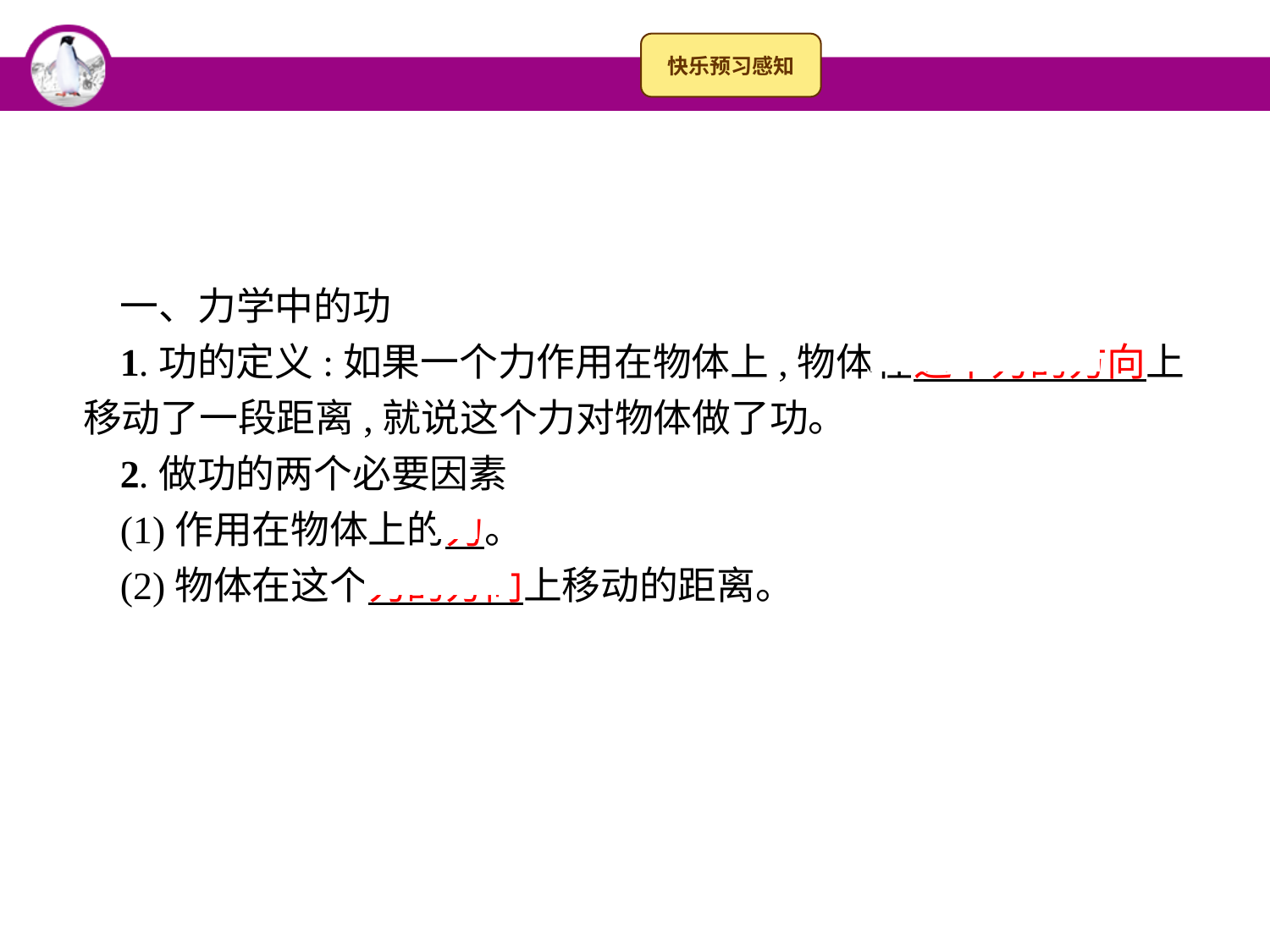

一、力学中的功
1.功的定义:如果一个力作用在物体上,物体在这个力的方向上移动了一段距离,就说这个力对物体做了功。
2.做功的两个必要因素
(1)作用在物体上的力。
(2)物体在这个力的方向上移动的距离。